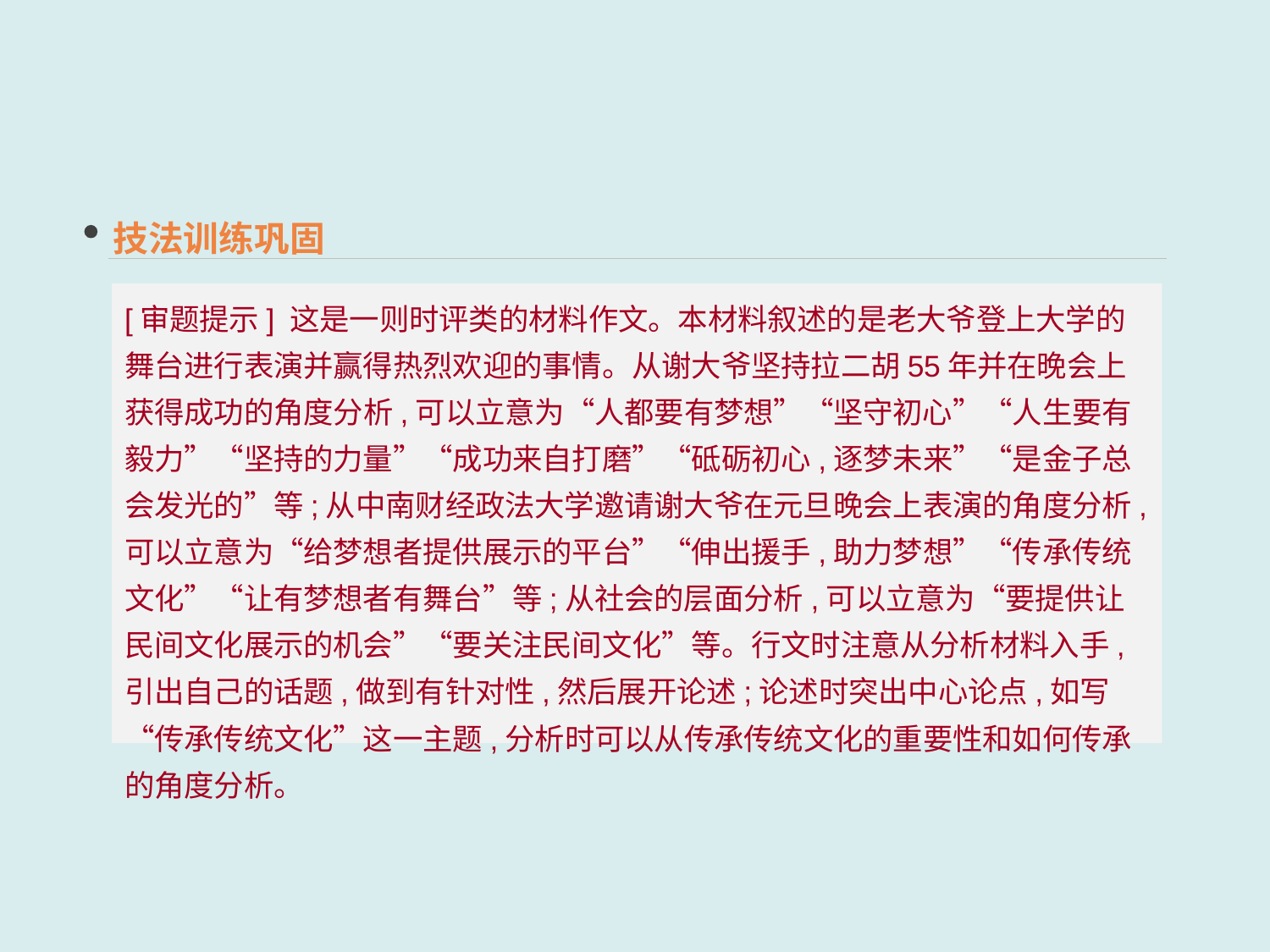

技法训练巩固

[审题提示] 这是一则时评类的材料作文。本材料叙述的是老大爷登上大学的舞台进行表演并赢得热烈欢迎的事情。从谢大爷坚持拉二胡55年并在晚会上获得成功的角度分析,可以立意为“人都要有梦想”“坚守初心”“人生要有毅力”“坚持的力量”“成功来自打磨”“砥砺初心,逐梦未来”“是金子总会发光的”等;从中南财经政法大学邀请谢大爷在元旦晚会上表演的角度分析,可以立意为“给梦想者提供展示的平台”“伸出援手,助力梦想”“传承传统文化”“让有梦想者有舞台”等;从社会的层面分析,可以立意为“要提供让民间文化展示的机会”“要关注民间文化”等。行文时注意从分析材料入手,引出自己的话题,做到有针对性,然后展开论述;论述时突出中心论点,如写“传承传统文化”这一主题,分析时可以从传承传统文化的重要性和如何传承的角度分析。